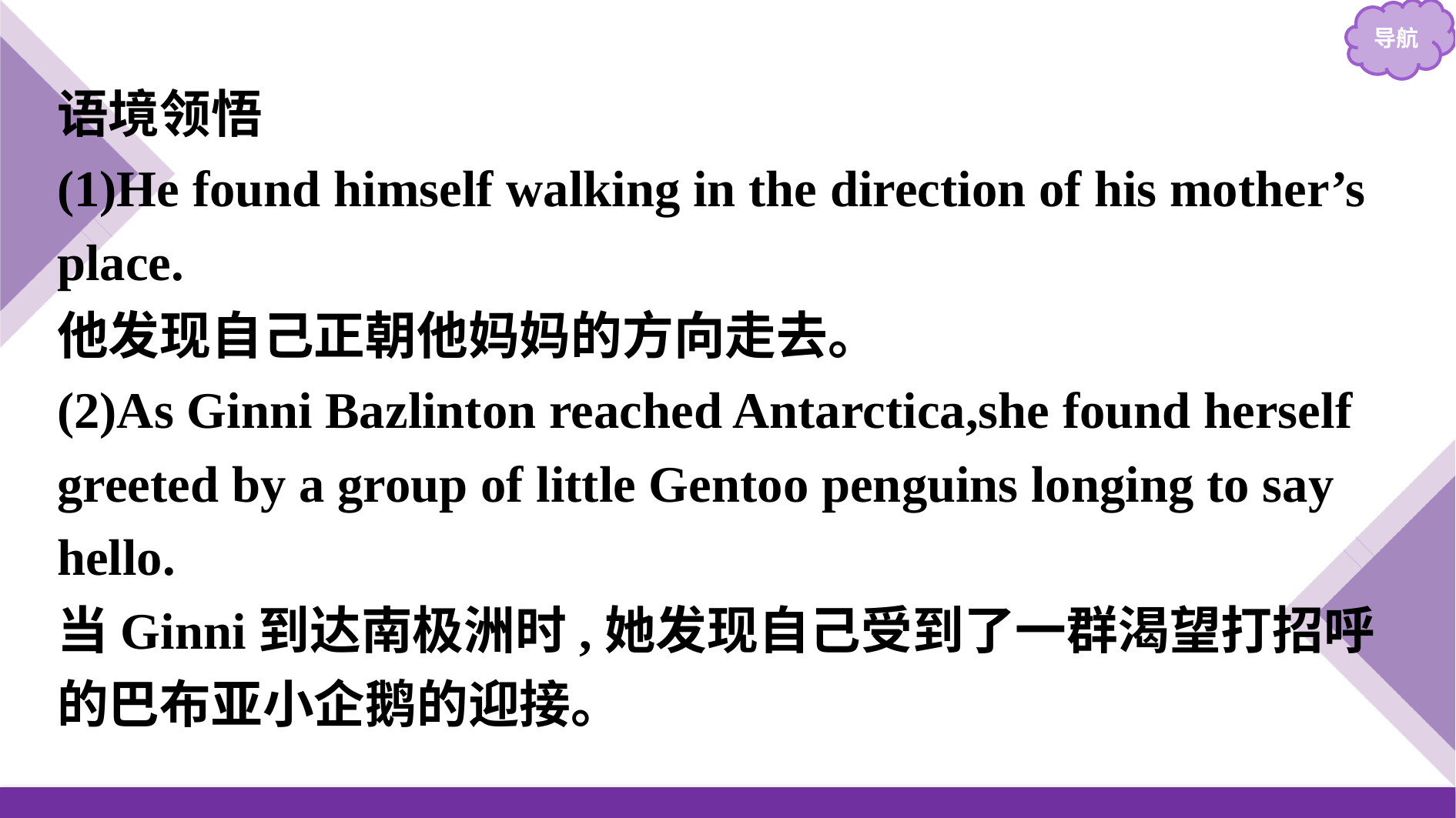

语境领悟
(1)He found himself walking in the direction of his mother’s place.
他发现自己正朝他妈妈的方向走去。
(2)As Ginni Bazlinton reached Antarctica,she found herself greeted by a group of little Gentoo penguins longing to say hello.
当Ginni到达南极洲时,她发现自己受到了一群渴望打招呼的巴布亚小企鹅的迎接。